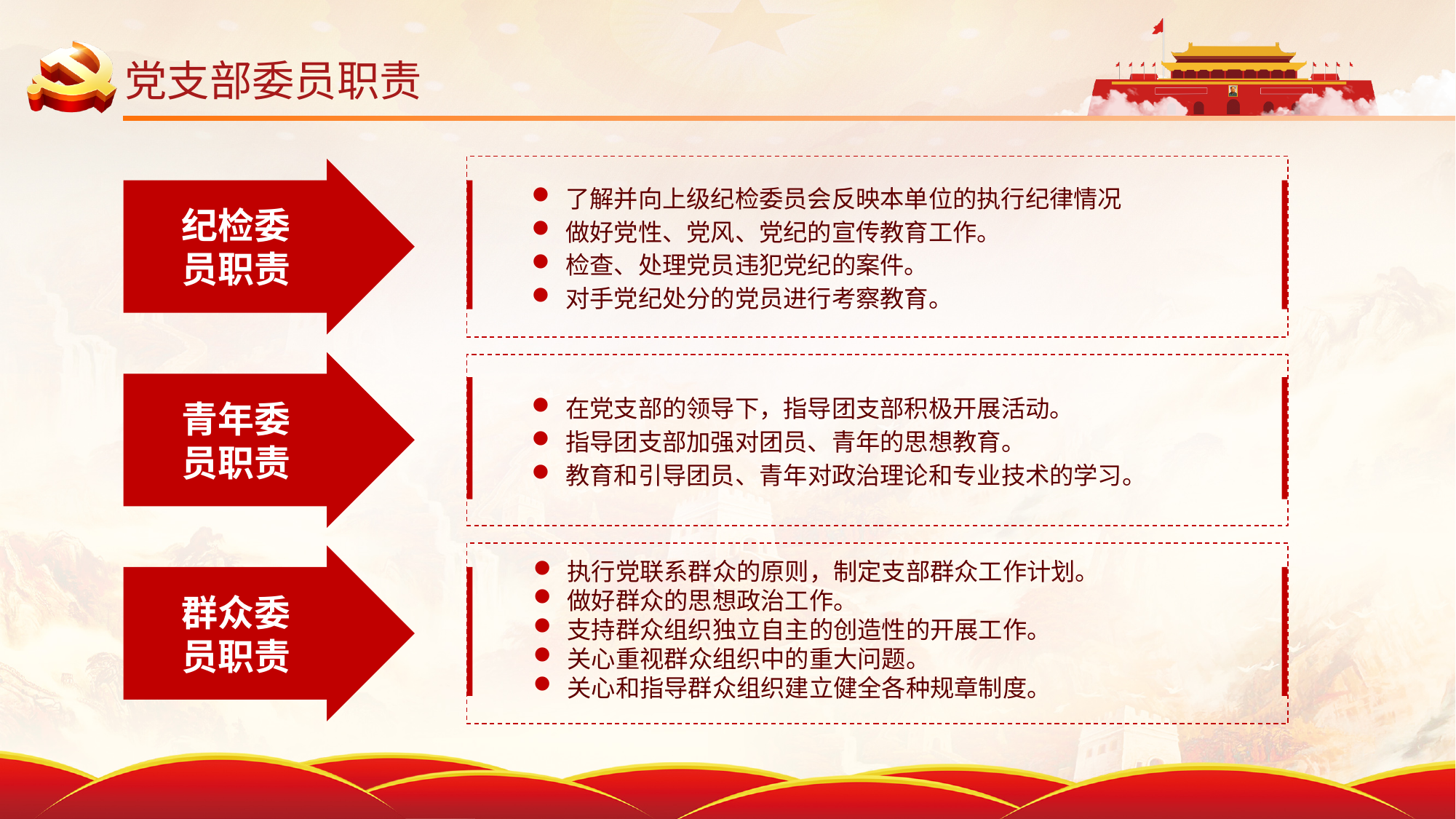

# 党支部委员职责

纪检委
员职责
了解并向上级纪检委员会反映本单位的执行纪律情况
做好党性、党风、党纪的宣传教育工作。
检查、处理党员违犯党纪的案件。
对手党纪处分的党员进行考察教育。
青年委
员职责

在党支部的领导下，指导团支部积极开展活动。
指导团支部加强对团员、青年的思想教育。
教育和引导团员、青年对政治理论和专业技术的学习。

群众委
员职责
执行党联系群众的原则，制定支部群众工作计划。
做好群众的思想政治工作。
支持群众组织独立自主的创造性的开展工作。
关心重视群众组织中的重大问题。
关心和指导群众组织建立健全各种规章制度。